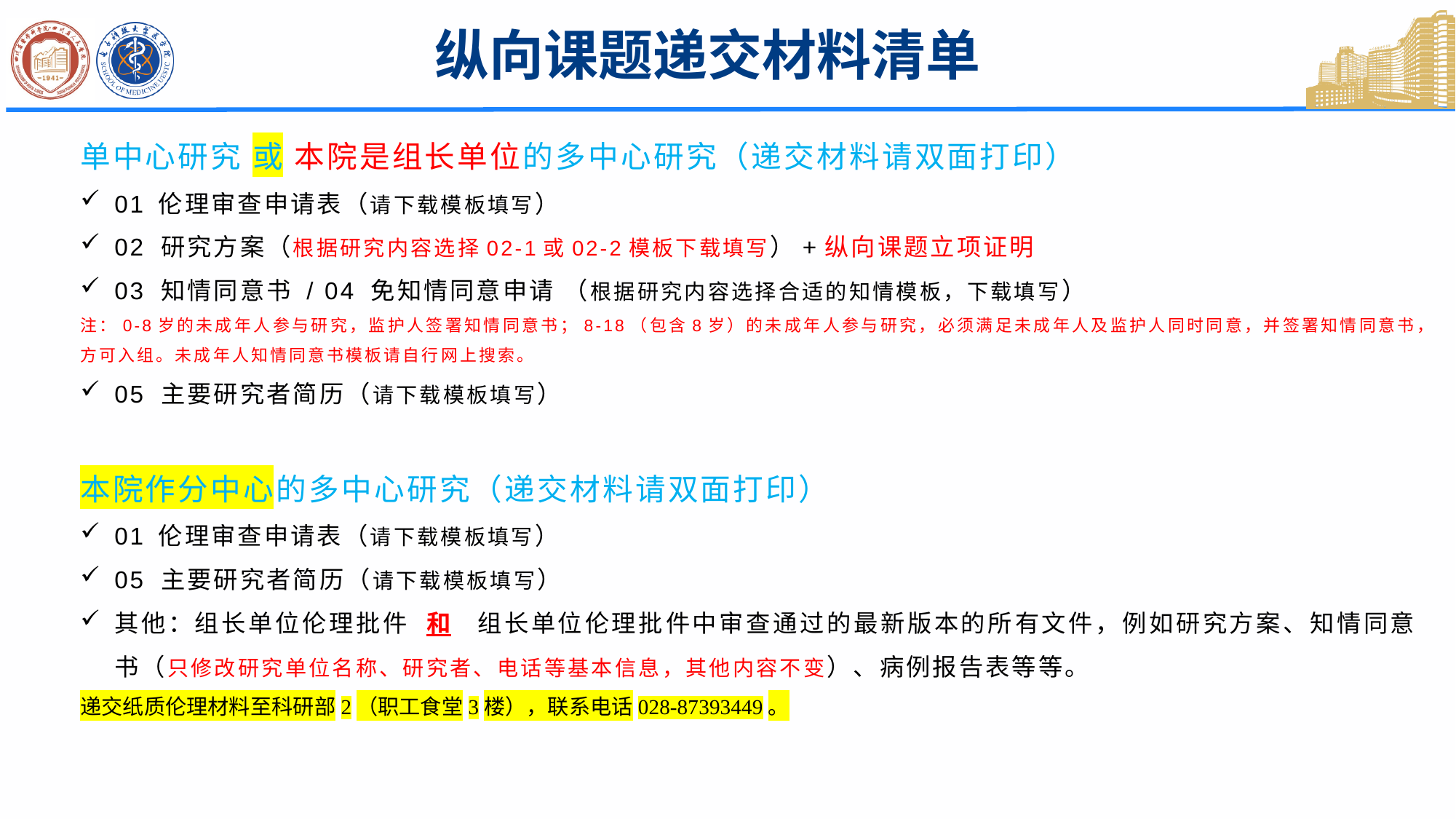

纵向课题递交材料清单
单中心研究 或 本院是组长单位的多中心研究（递交材料请双面打印）
01 伦理审查申请表（请下载模板填写）
02 研究方案（根据研究内容选择02-1或02-2模板下载填写）+纵向课题立项证明
03 知情同意书 / 04 免知情同意申请 （根据研究内容选择合适的知情模板，下载填写）
注：0-8岁的未成年人参与研究，监护人签署知情同意书；8-18（包含8岁）的未成年人参与研究，必须满足未成年人及监护人同时同意，并签署知情同意书，方可入组。未成年人知情同意书模板请自行网上搜索。
05 主要研究者简历（请下载模板填写）

本院作分中心的多中心研究（递交材料请双面打印）
01 伦理审查申请表（请下载模板填写）
05 主要研究者简历（请下载模板填写）
其他：组长单位伦理批件  和   组长单位伦理批件中审查通过的最新版本的所有文件，例如研究方案、知情同意书（只修改研究单位名称、研究者、电话等基本信息，其他内容不变）、病例报告表等等。
递交纸质伦理材料至科研部2（职工食堂3楼），联系电话028-87393449。